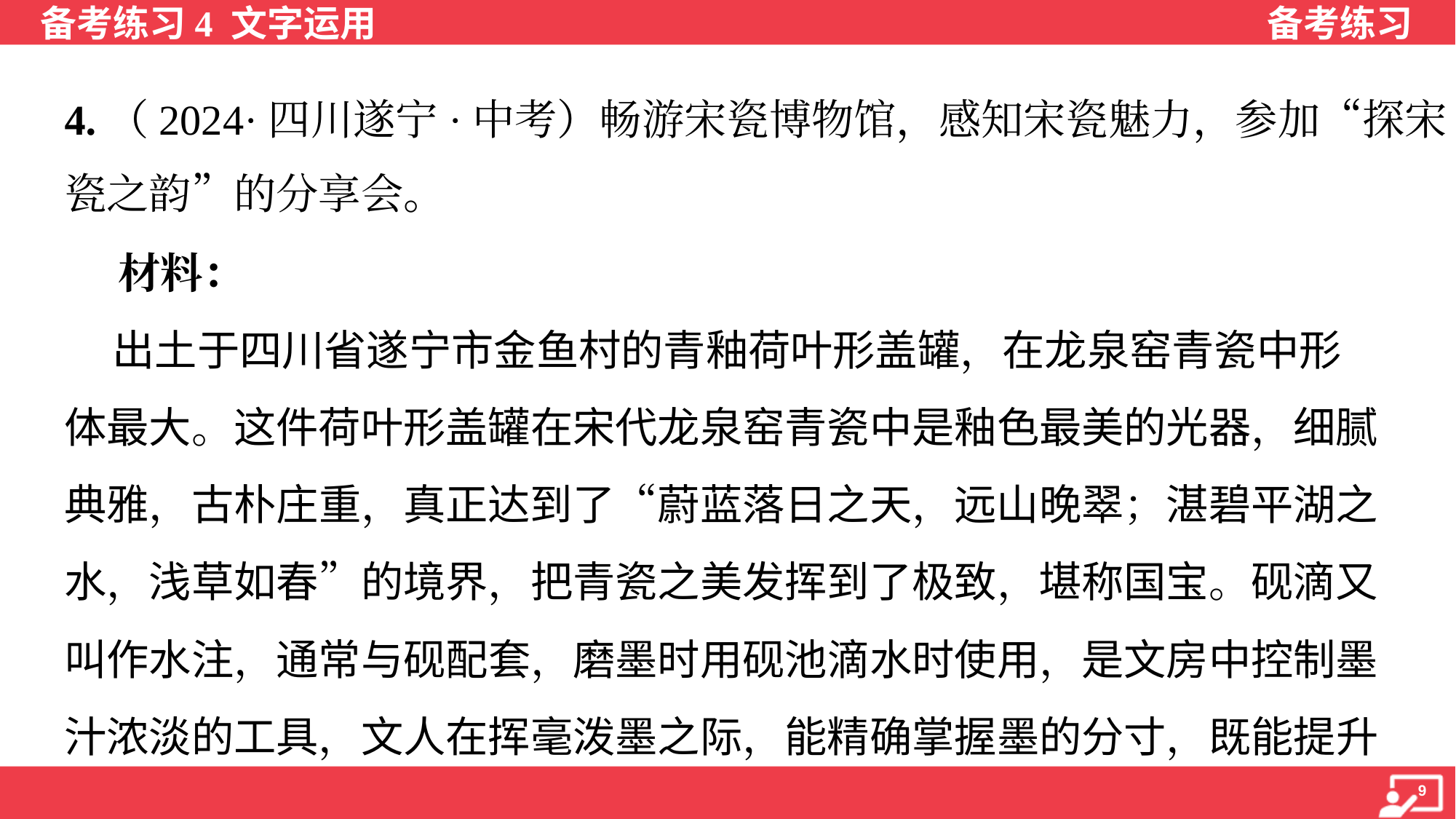

4.（2024·四川遂宁·中考）畅游宋瓷博物馆，感知宋瓷魅力，参加“探宋
瓷之韵”的分享会。
    材料：
    出土于四川省遂宁市金鱼村的青釉荷叶形盖罐，在龙泉窑青瓷中形
体最大。这件荷叶形盖罐在宋代龙泉窑青瓷中是釉色最美的光器，细腻
典雅，古朴庄重，真正达到了“蔚蓝落日之天，远山晚翠；湛碧平湖之
水，浅草如春”的境界，把青瓷之美发挥到了极致，堪称国宝。砚滴又
叫作水注，通常与砚配套，磨墨时用砚池滴水时使用，是文房中控制墨
汁浓淡的工具，文人在挥毫泼墨之际，能精确掌握墨的分寸，既能提升